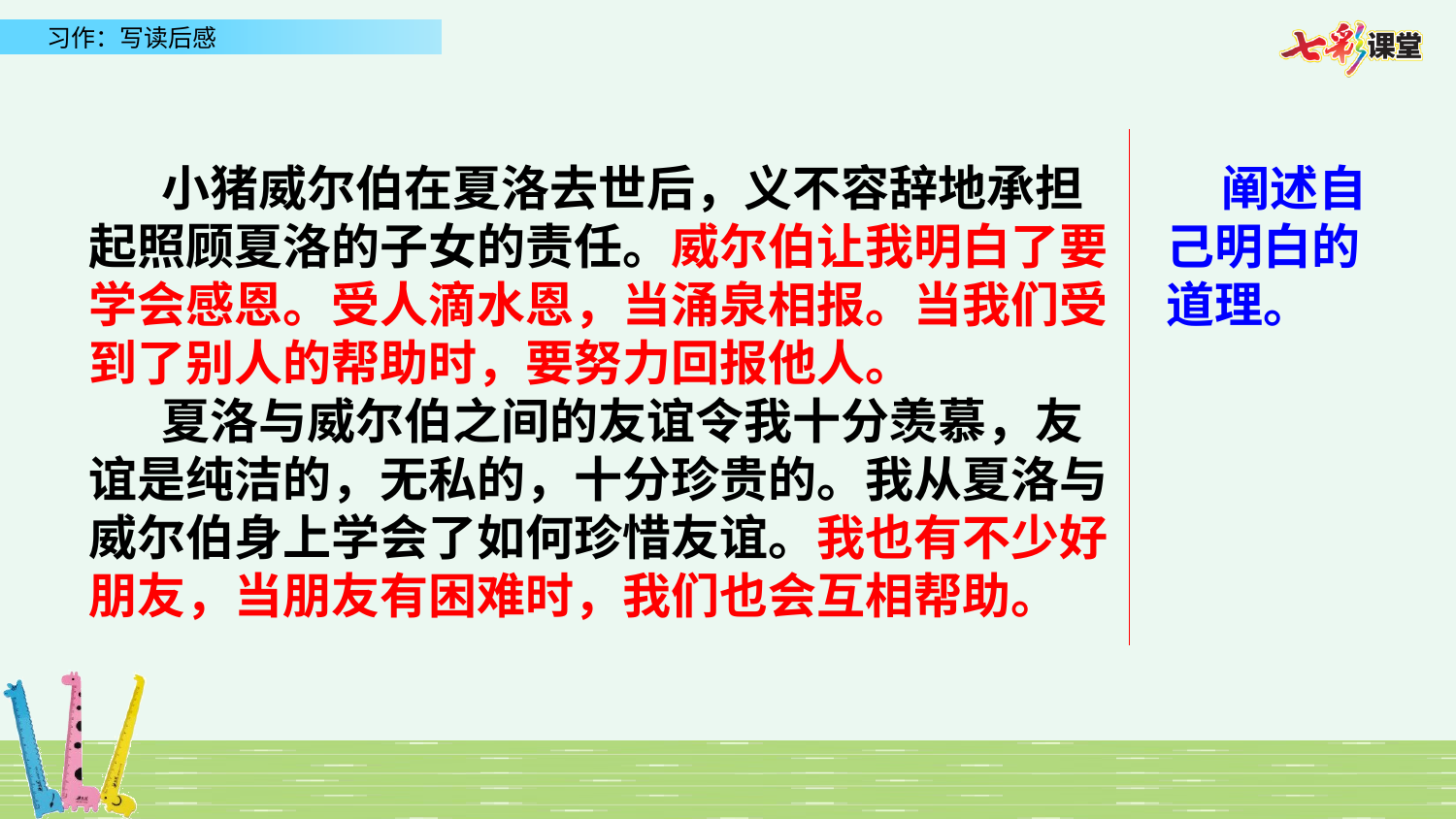

小猪威尔伯在夏洛去世后，义不容辞地承担起照顾夏洛的子女的责任。威尔伯让我明白了要学会感恩。受人滴水恩，当涌泉相报。当我们受到了别人的帮助时，要努力回报他人。
夏洛与威尔伯之间的友谊令我十分羡慕，友谊是纯洁的，无私的，十分珍贵的。我从夏洛与威尔伯身上学会了如何珍惜友谊。我也有不少好朋友，当朋友有困难时，我们也会互相帮助。
    阐述自己明白的道理。